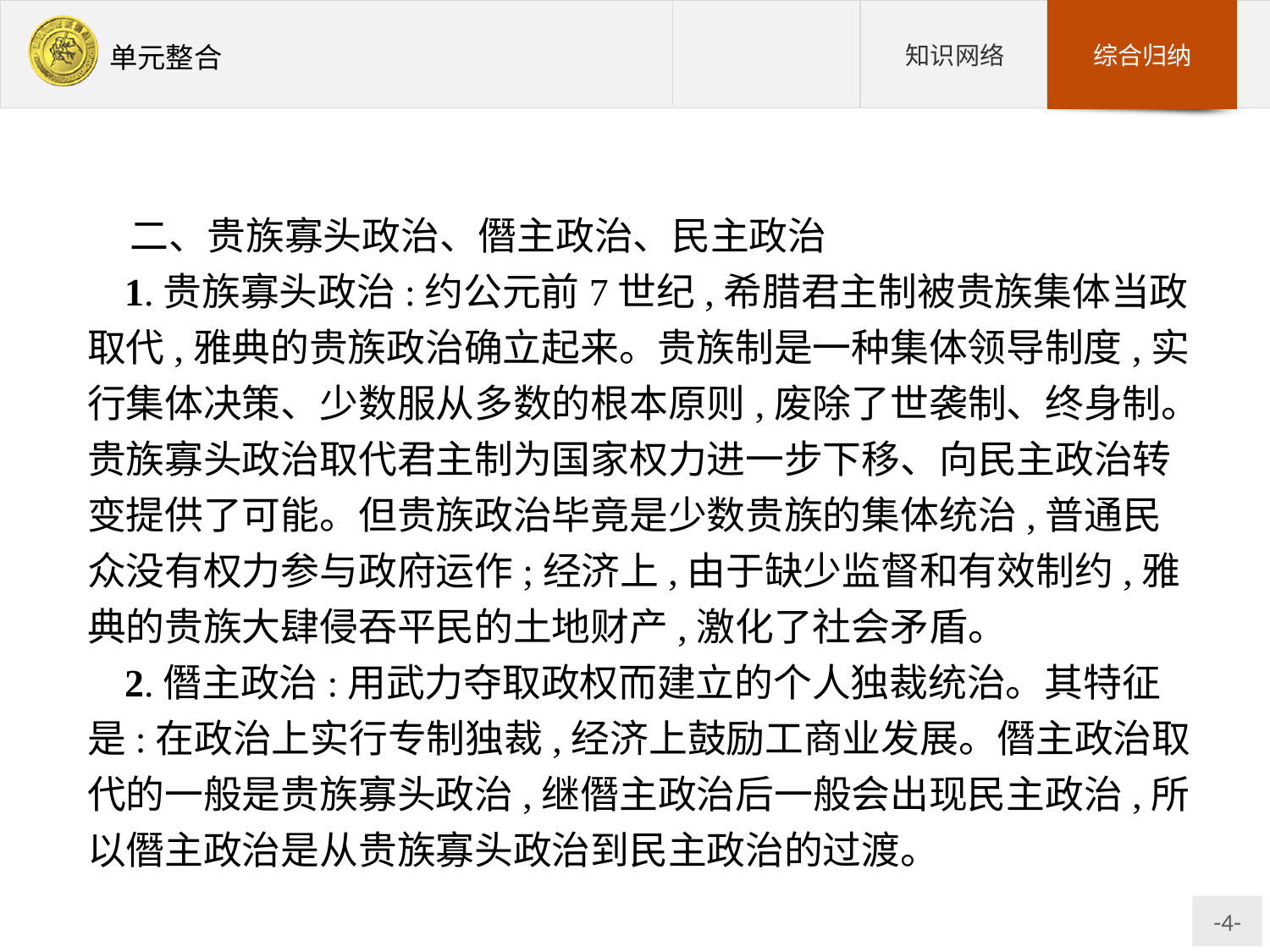

二、贵族寡头政治、僭主政治、民主政治
1.贵族寡头政治:约公元前7世纪,希腊君主制被贵族集体当政取代,雅典的贵族政治确立起来。贵族制是一种集体领导制度,实行集体决策、少数服从多数的根本原则,废除了世袭制、终身制。贵族寡头政治取代君主制为国家权力进一步下移、向民主政治转变提供了可能。但贵族政治毕竟是少数贵族的集体统治,普通民众没有权力参与政府运作;经济上,由于缺少监督和有效制约,雅典的贵族大肆侵吞平民的土地财产,激化了社会矛盾。
2.僭主政治:用武力夺取政权而建立的个人独裁统治。其特征是:在政治上实行专制独裁,经济上鼓励工商业发展。僭主政治取代的一般是贵族寡头政治,继僭主政治后一般会出现民主政治,所以僭主政治是从贵族寡头政治到民主政治的过渡。